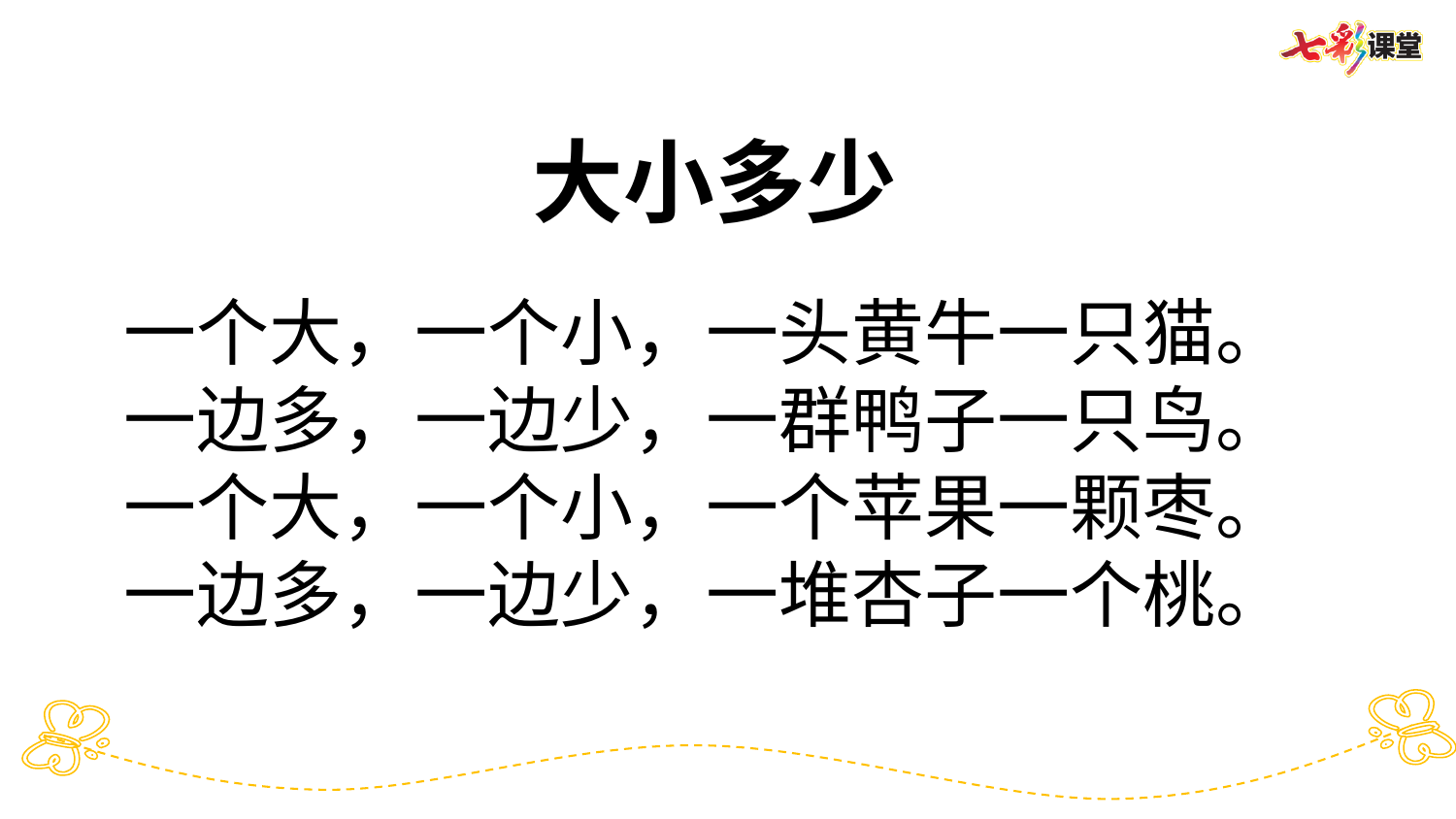

大小多少

一个大，一个小，一头黄牛一只猫。
一边多，一边少，一群鸭子一只鸟。
一个大，一个小，一个苹果一颗枣。
一边多，一边少，一堆杏子一个桃。